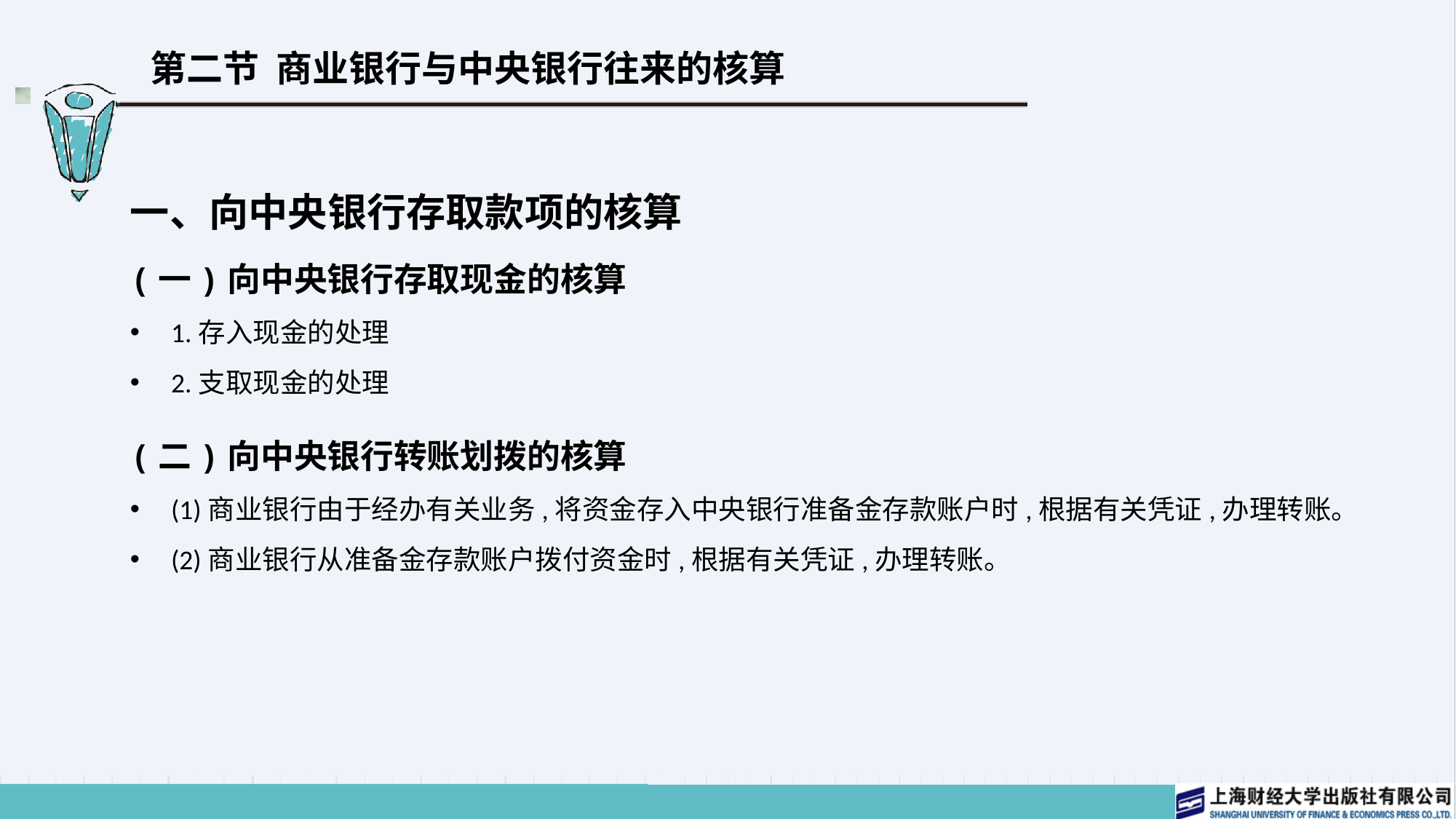

# 第二节  商业银行与中央银行往来的核算
一、向中央银行存取款项的核算
(一)向中央银行存取现金的核算
1.存入现金的处理
2.支取现金的处理
(二)向中央银行转账划拨的核算
(1)商业银行由于经办有关业务,将资金存入中央银行准备金存款账户时,根据有关凭证,办理转账。
(2)商业银行从准备金存款账户拨付资金时,根据有关凭证,办理转账。